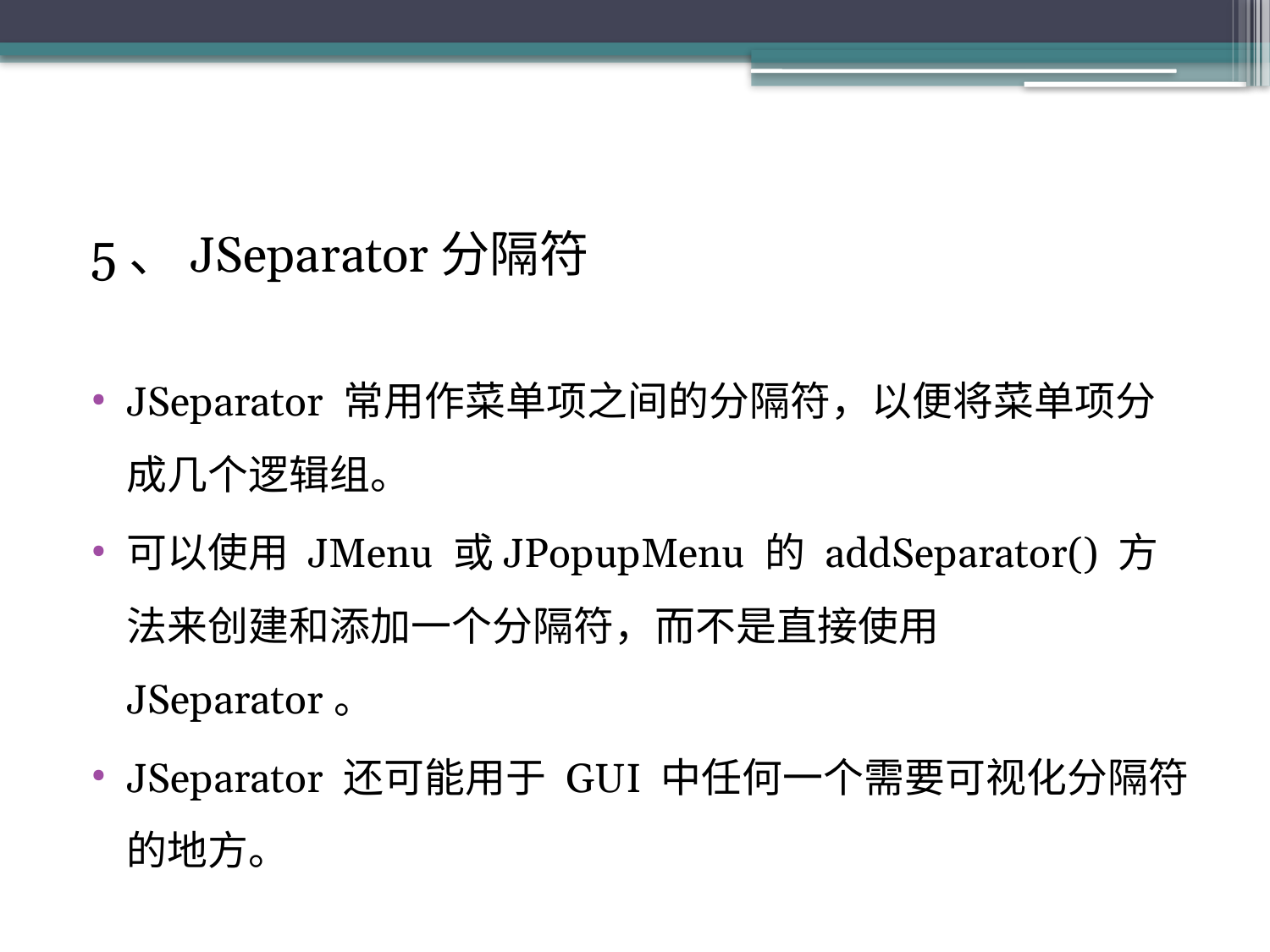

#
5、JSeparator分隔符

JSeparator 常用作菜单项之间的分隔符，以便将菜单项分成几个逻辑组。
可以使用 JMenu 或JPopupMenu 的 addSeparator() 方法来创建和添加一个分隔符，而不是直接使用 JSeparator。
JSeparator 还可能用于 GUI 中任何一个需要可视化分隔符的地方。